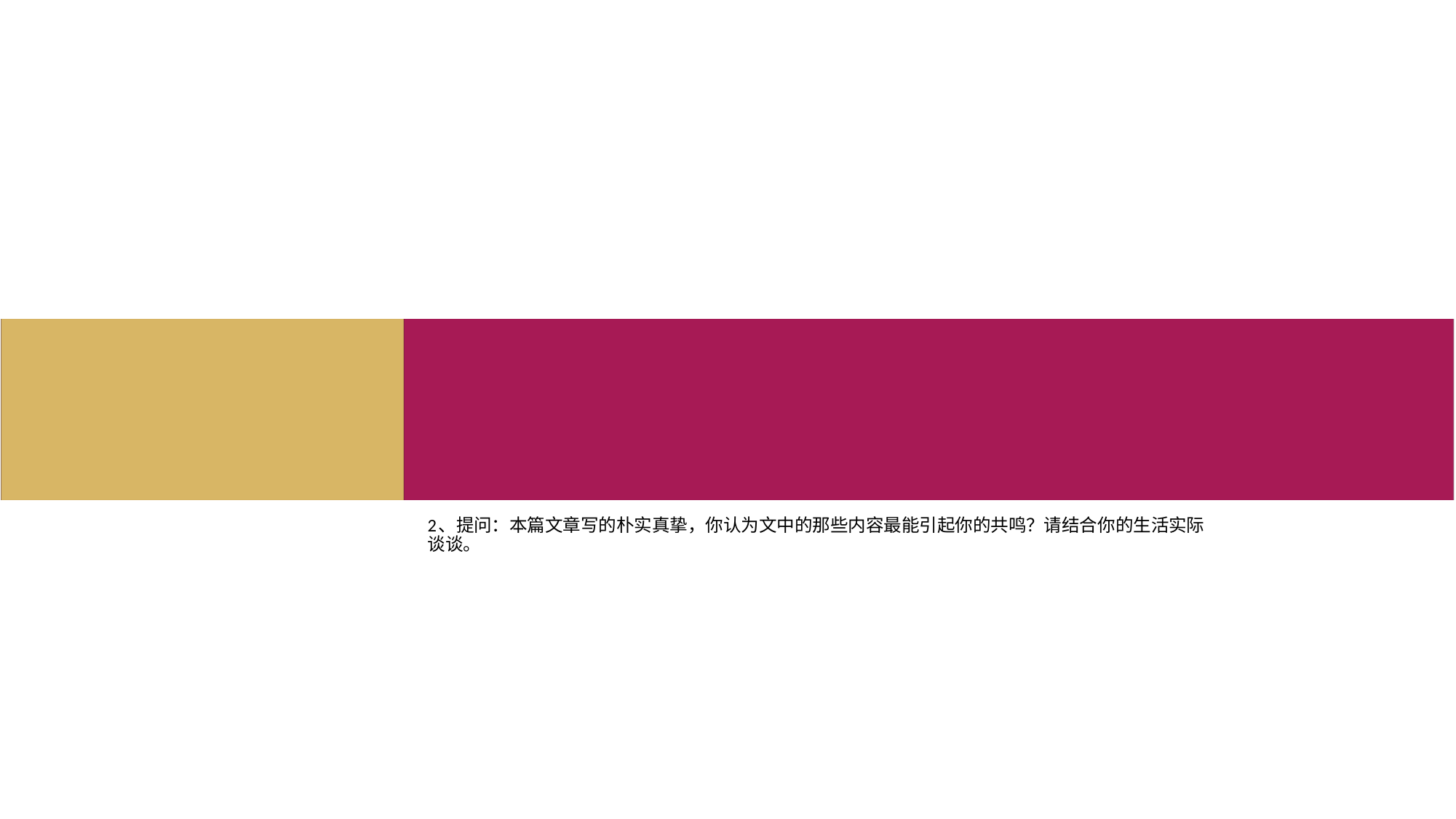

# 2、提问：本篇文章写的朴实真挚，你认为文中的那些内容最能引起你的共鸣？请结合你的生活实际谈谈。